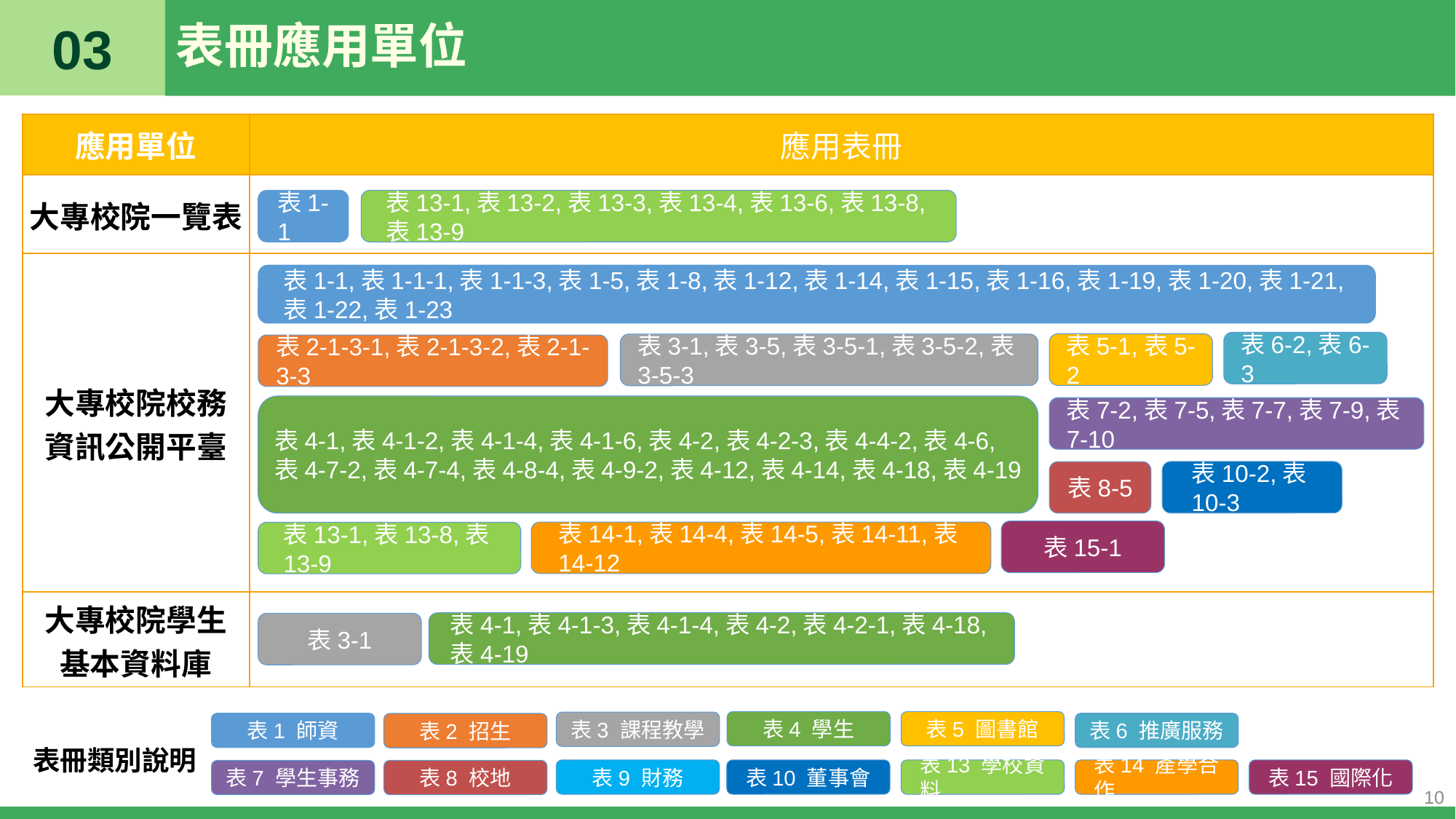

03
# 表冊應用單位
| 應用單位 | 應用表冊 |
| --- | --- |
| 大專校院一覽表 |  |
| 大專校院校務 資訊公開平臺 |  |
| 大專校院學生 基本資料庫 |  |
表1-1
表13-1,表13-2,表13-3,表13-4,表13-6,表13-8,表13-9
表1-1,表1-1-1,表1-1-3,表1-5,表1-8,表1-12,表1-14,表1-15,表1-16,表1-19,表1-20,表1-21,表1-22,表1-23
表6-2,表6-3
表5-1,表5-2
表3-1,表3-5,表3-5-1,表3-5-2,表3-5-3
表2-1-3-1,表2-1-3-2,表2-1-3-3
表4-1,表4-1-2,表4-1-4,表4-1-6,表4-2,表4-2-3,表4-4-2,表4-6,表4-7-2,表4-7-4,表4-8-4,表4-9-2,表4-12,表4-14,表4-18,表4-19
表7-2,表7-5,表7-7,表7-9,表7-10
表10-2,表10-3
表8-5
表15-1
表14-1,表14-4,表14-5,表14-11,表14-12
表13-1,表13-8,表13-9
表4-1,表4-1-3,表4-1-4,表4-2,表4-2-1,表4-18,表4-19
表3-1
表4 學生
表5 圖書館
表3 課程教學
表1 師資
表6 推廣服務
表2 招生
表冊類別說明
表9 財務
表10 董事會
表13 學校資料
表14 產學合作
表15 國際化
表7 學生事務
表8 校地
10